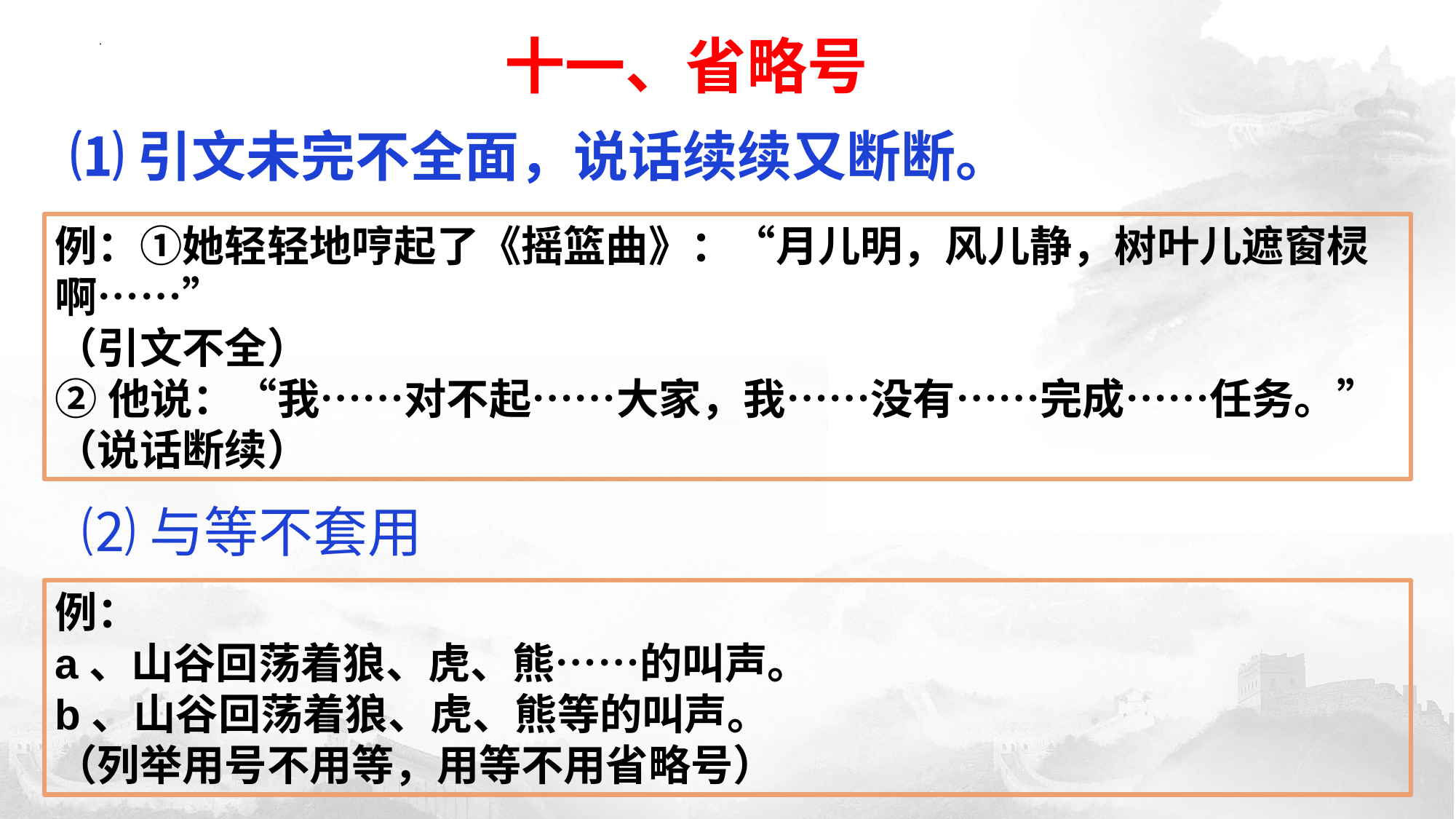

十一、省略号
⑴引文未完不全面，说话续续又断断。
例：①她轻轻地哼起了《摇篮曲》：“月儿明，风儿静，树叶儿遮窗棂啊……”
（引文不全）
②他说：“我……对不起……大家，我……没有……完成……任务。”
（说话断续）
⑵与等不套用
例：
a、山谷回荡着狼、虎、熊……的叫声。
b、山谷回荡着狼、虎、熊等的叫声。
（列举用号不用等，用等不用省略号）